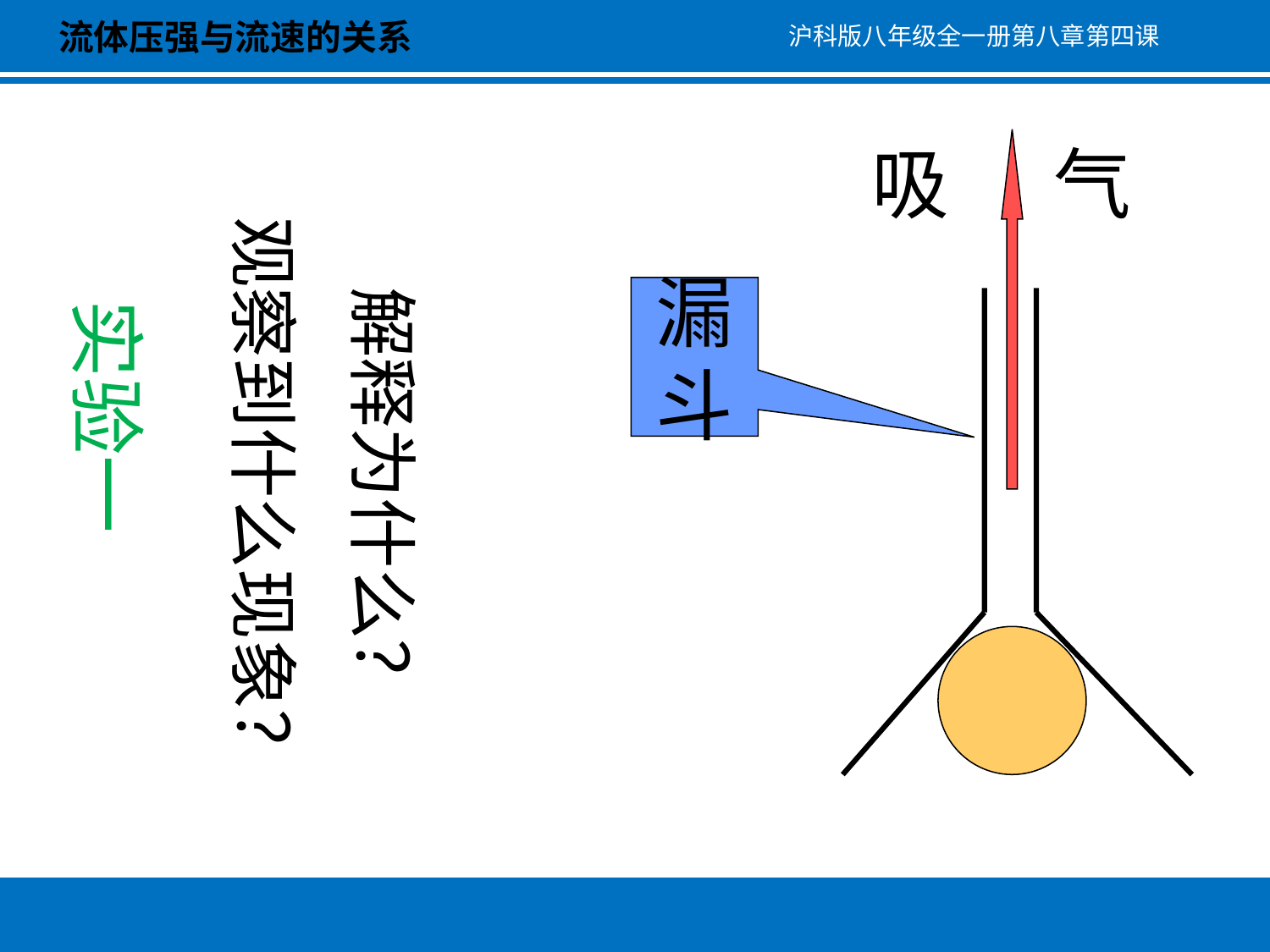

流体压强与流速的关系
沪科版八年级全一册第八章第四课

解释为什么？
观察到什么现象？
吸      气

漏斗
实验一